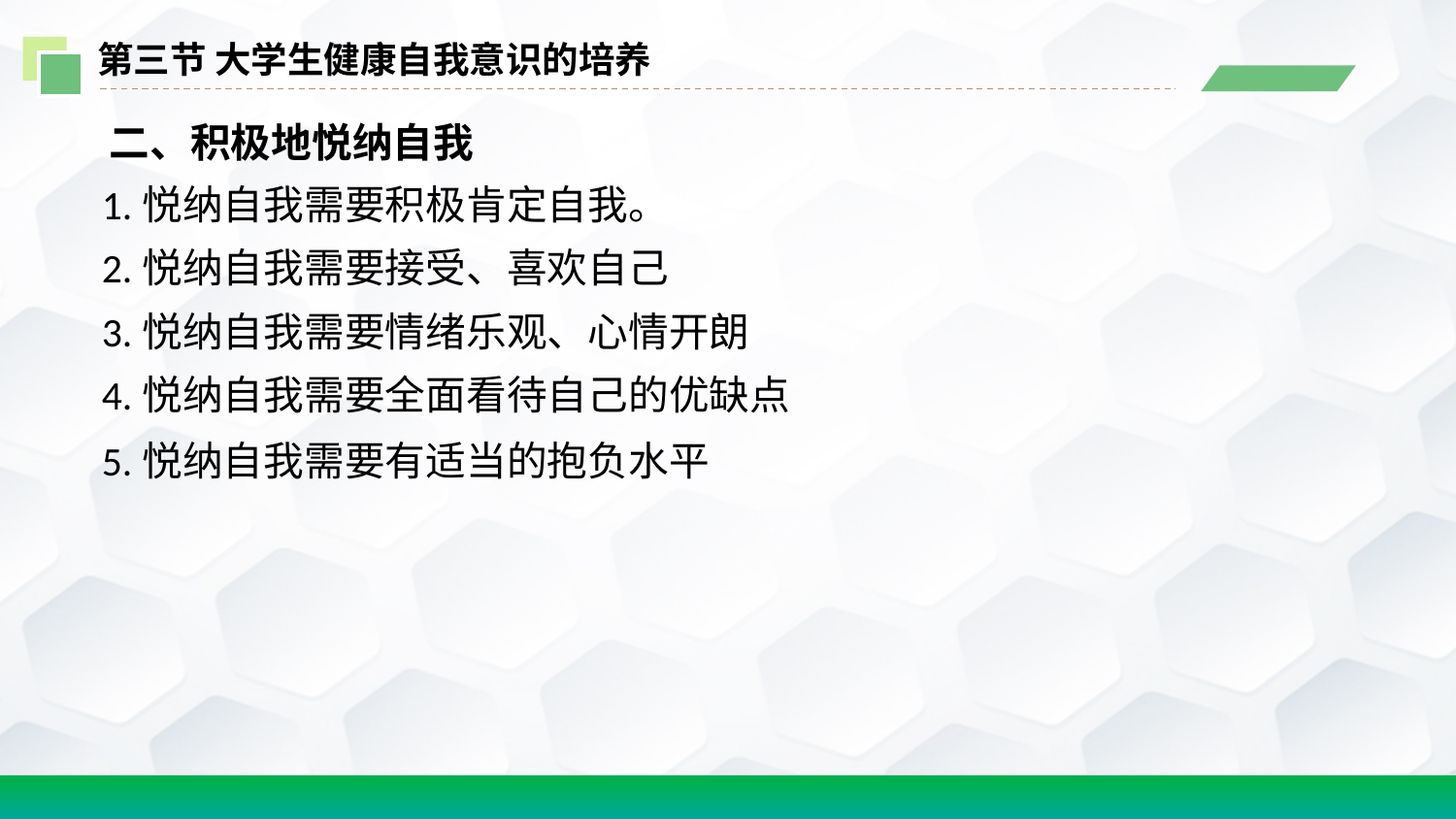

第三节 大学生健康自我意识的培养
 二、积极地悦纳自我
1.悦纳自我需要积极肯定自我。
2.悦纳自我需要接受、喜欢自己
3.悦纳自我需要情绪乐观、心情开朗
4.悦纳自我需要全面看待自己的优缺点
5.悦纳自我需要有适当的抱负水平